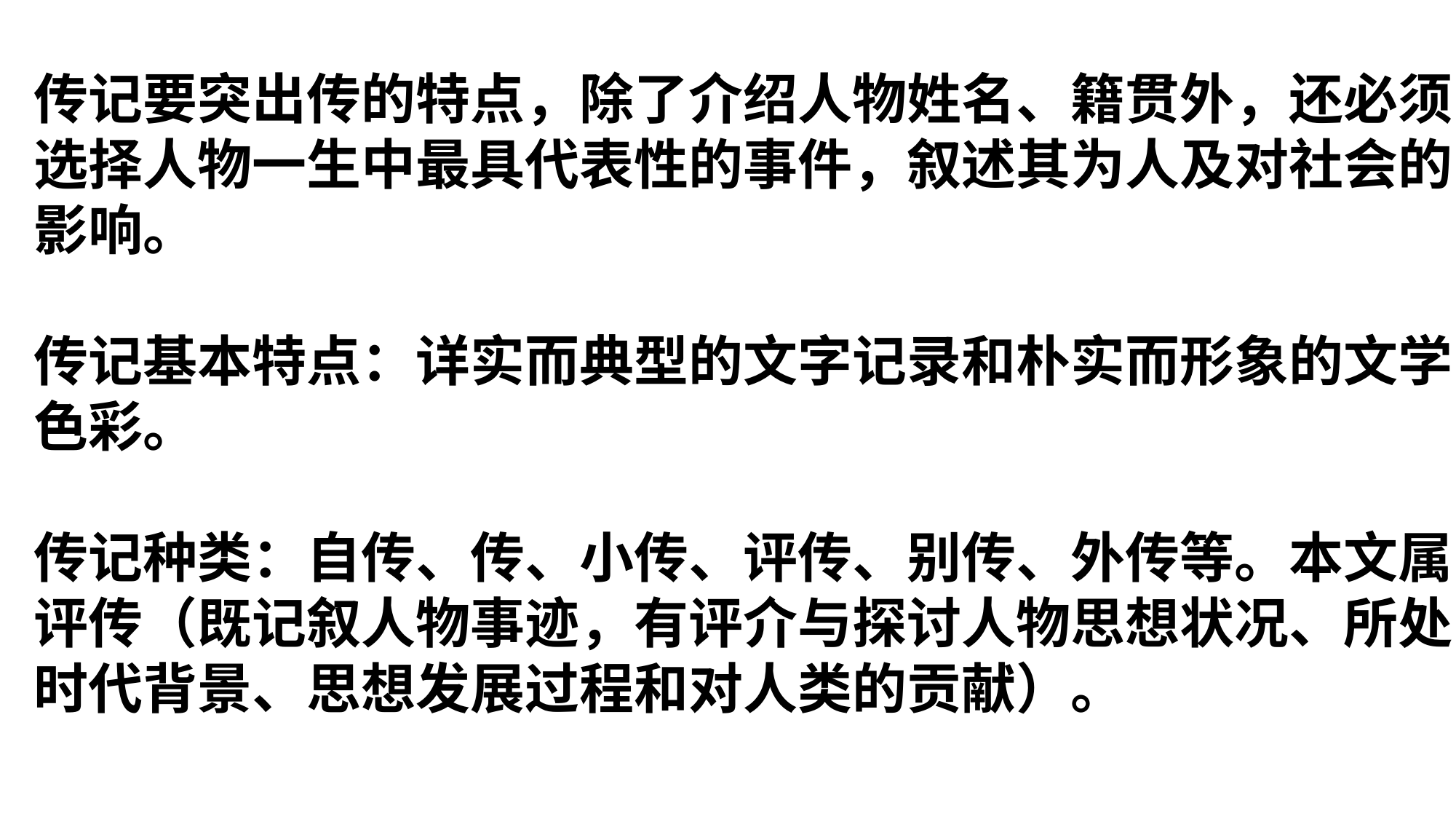

传记要突出传的特点，除了介绍人物姓名、籍贯外，还必须选择人物一生中最具代表性的事件，叙述其为人及对社会的影响。

传记基本特点：详实而典型的文字记录和朴实而形象的文学色彩。

传记种类：自传、传、小传、评传、别传、外传等。本文属评传（既记叙人物事迹，有评介与探讨人物思想状况、所处时代背景、思想发展过程和对人类的贡献）。